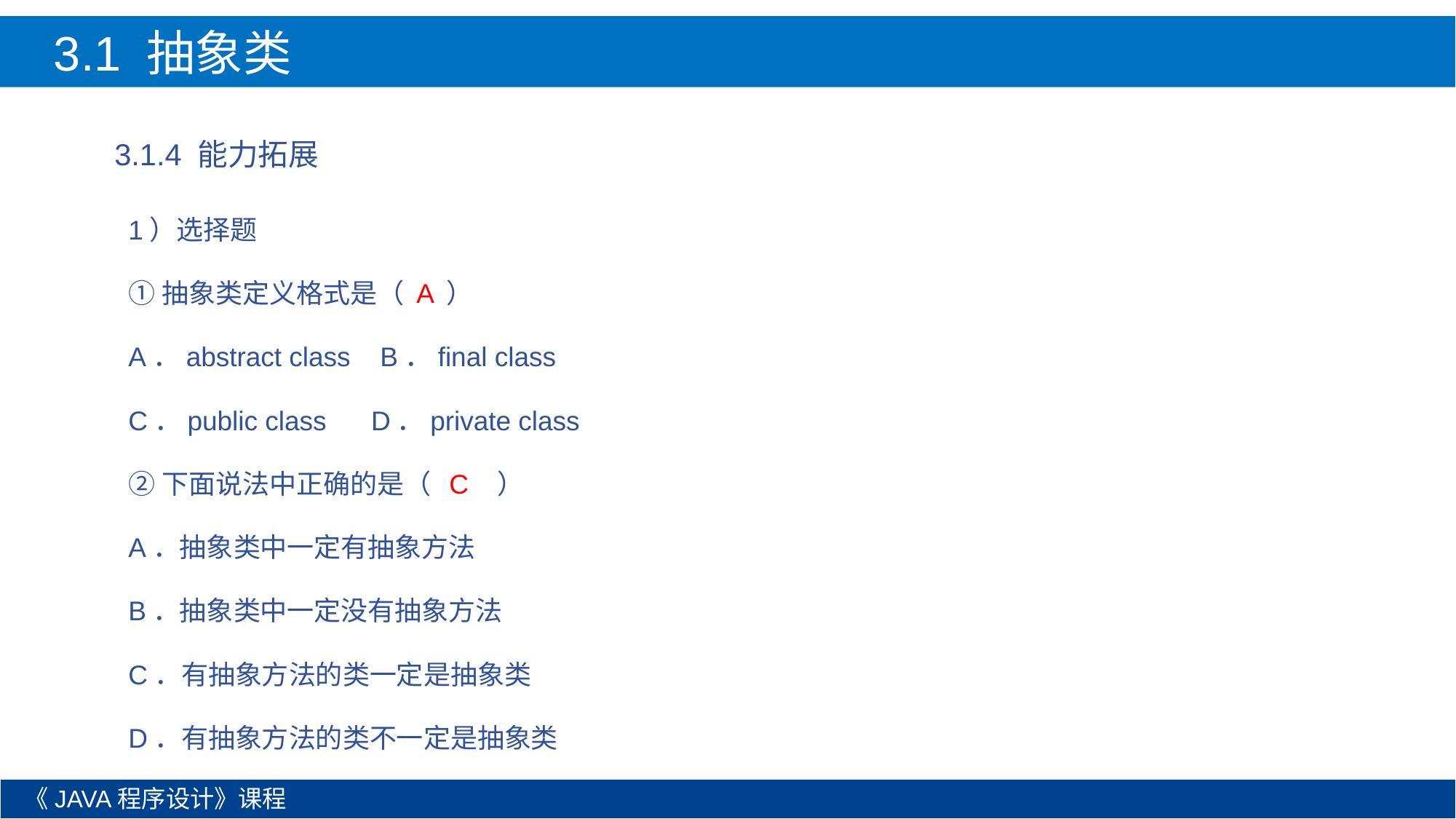

3.1 抽象类
3.1.4 能力拓展
1）选择题
①抽象类定义格式是（ A ）
A．abstract class    B．final class
C．public class      D．private class
②下面说法中正确的是（  C   ）
A．抽象类中一定有抽象方法
B．抽象类中一定没有抽象方法
C．有抽象方法的类一定是抽象类
D．有抽象方法的类不一定是抽象类
《JAVA程序设计》课程